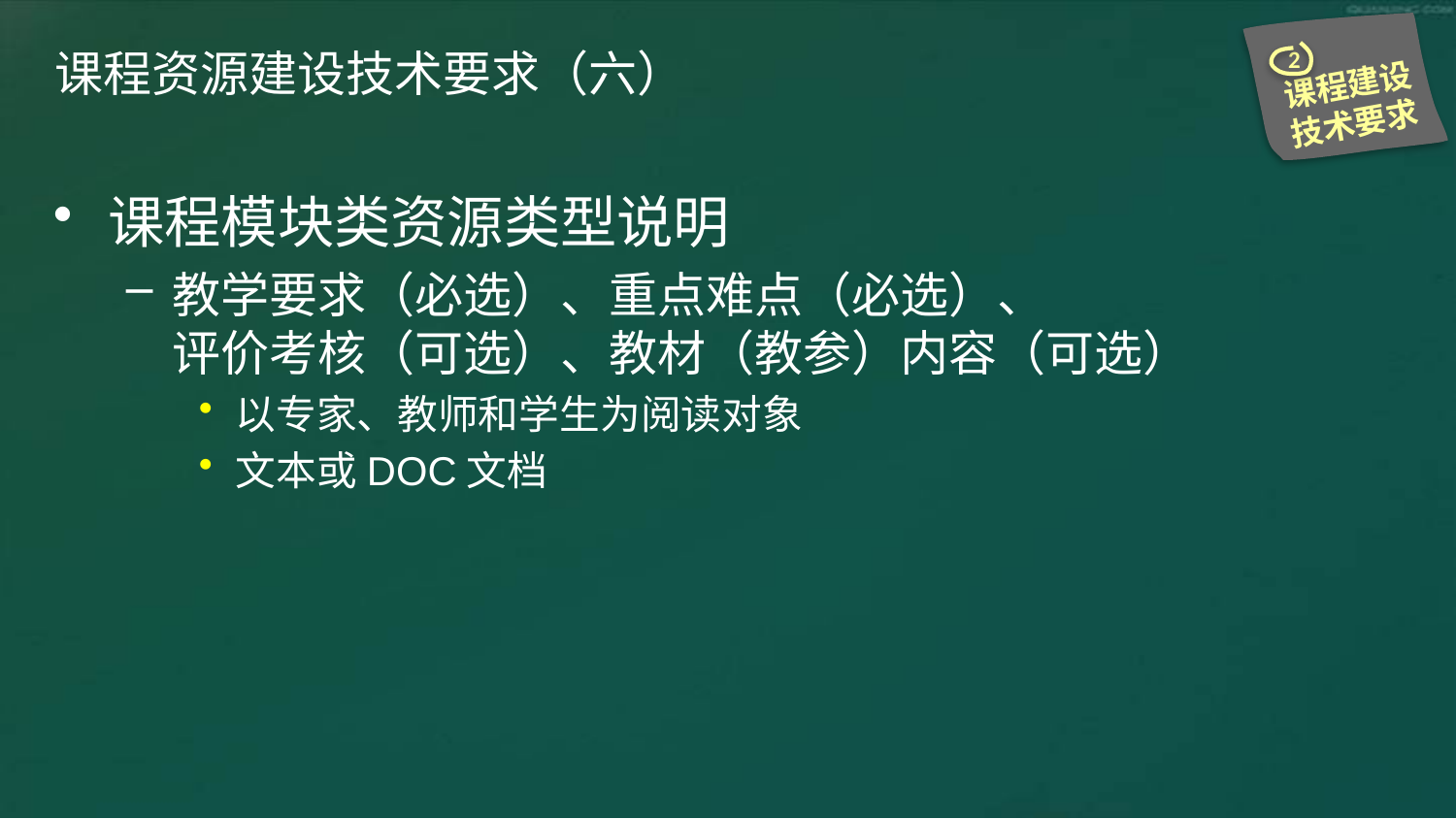

2

课程建设技术要求
# 课程资源建设技术要求（六）
课程模块类资源类型说明
教学要求（必选）、重点难点（必选）、
评价考核（可选）、教材（教参）内容（可选）
以专家、教师和学生为阅读对象
文本或DOC文档